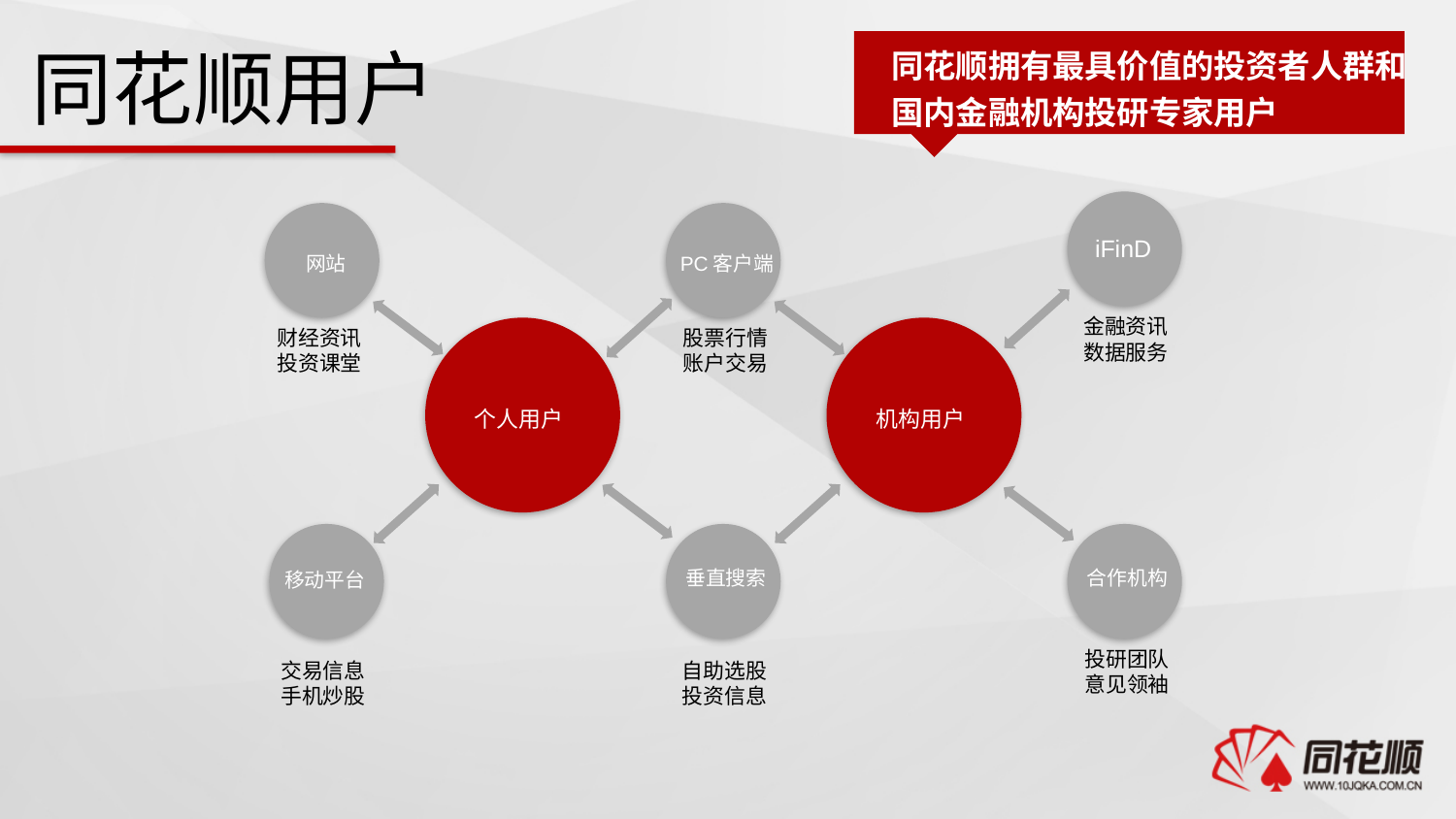

同花顺用户

同花顺拥有最具价值的投资者人群和国内金融机构投研专家用户

iFinD
网站
PC客户端
金融资讯
数据服务

财经资讯
投资课堂

股票行情
账户交易

个人用户
机构用户

垂直搜索
合作机构
移动平台
投研团队
意见领袖
交易信息
手机炒股
自助选股
投资信息